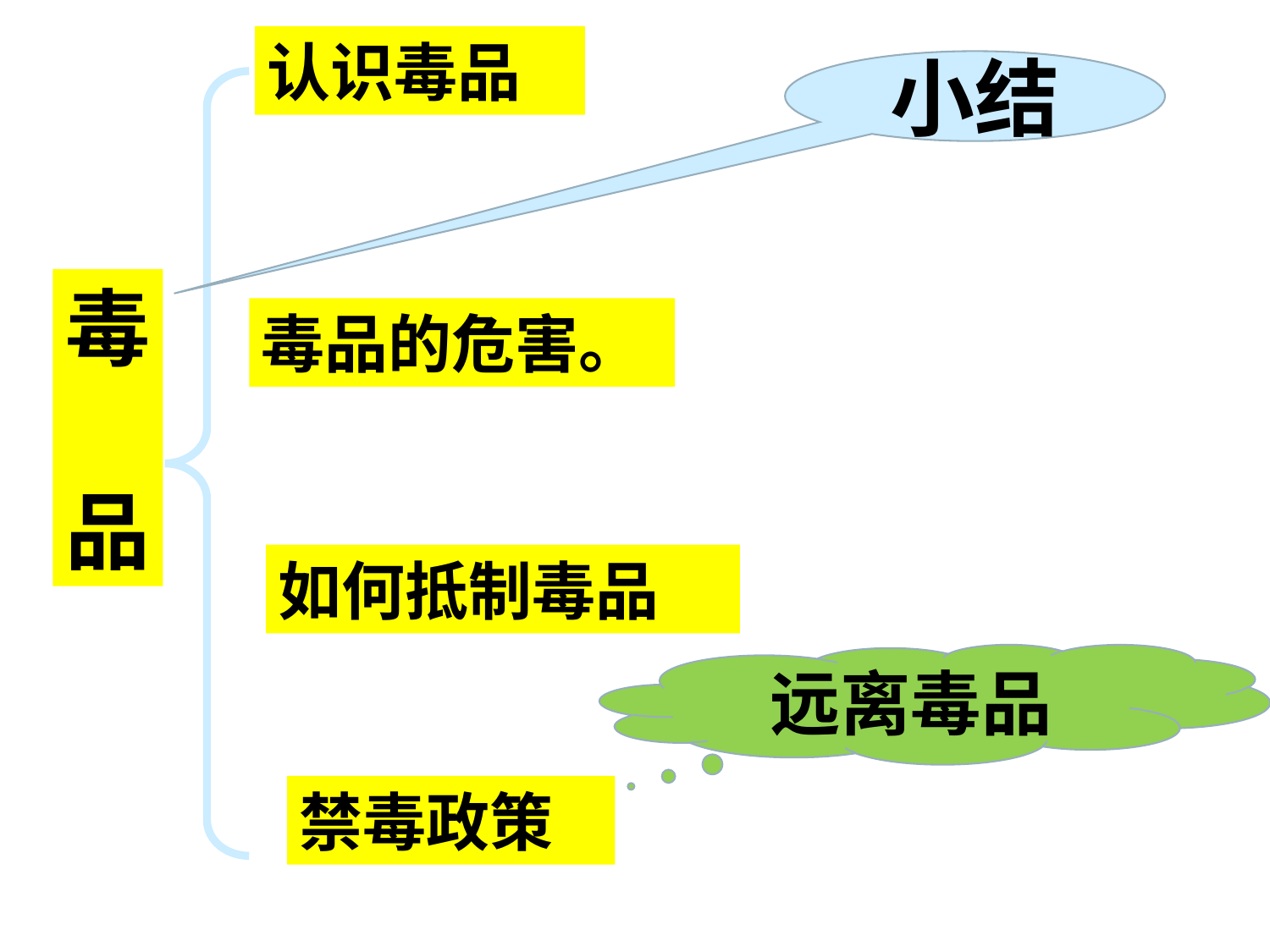

认识毒品
小结

毒

品
毒品的危害。
如何抵制毒品
远离毒品
禁毒政策